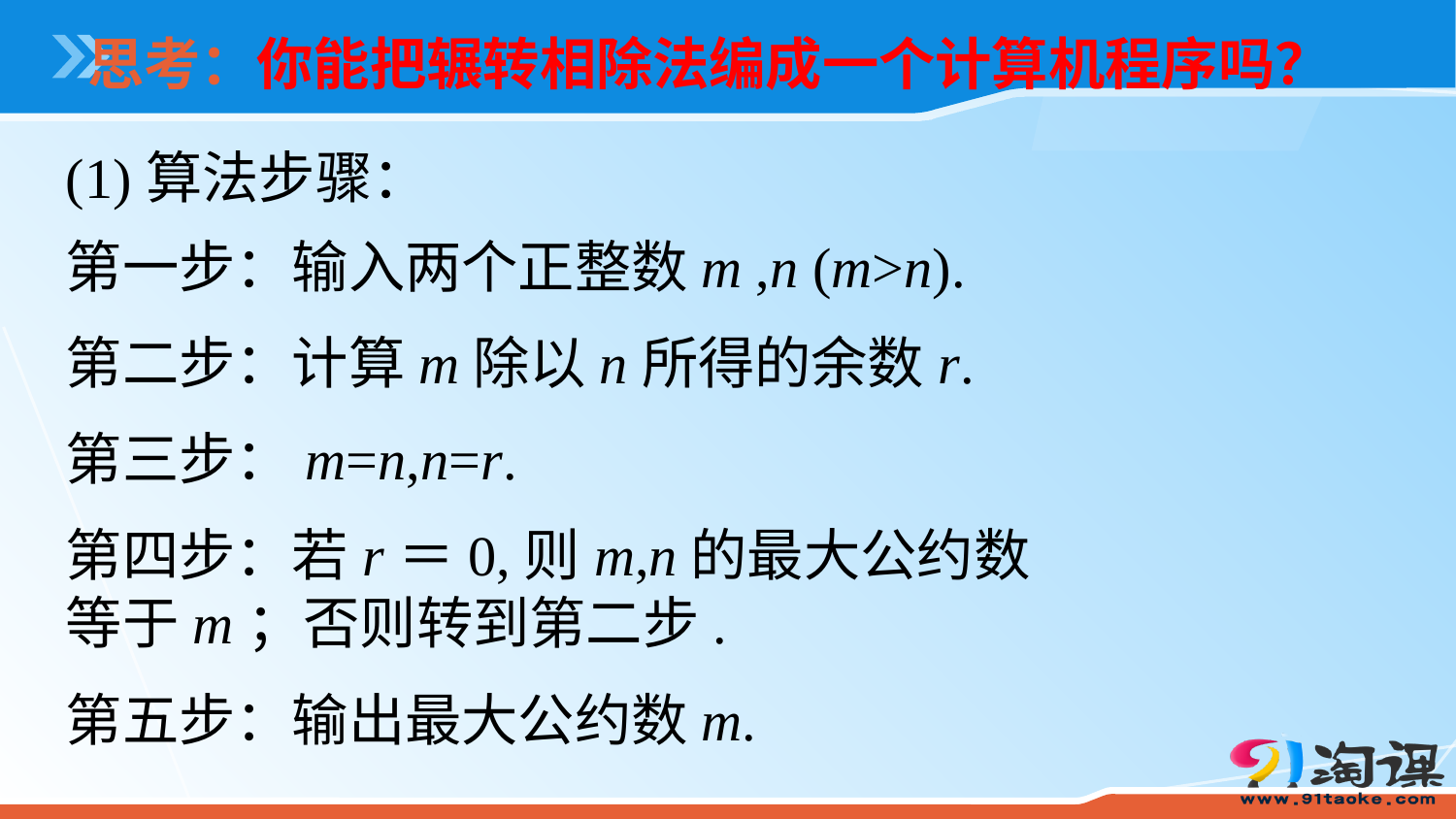

思考：你能把辗转相除法编成一个计算机程序吗？
(1)算法步骤：
第一步：输入两个正整数m ,n (m>n).
第二步：计算m除以n所得的余数r.
第三步：m=n,n=r.
第四步：若r＝0,则m,n的最大公约数等于m；否则转到第二步.
第五步：输出最大公约数m.